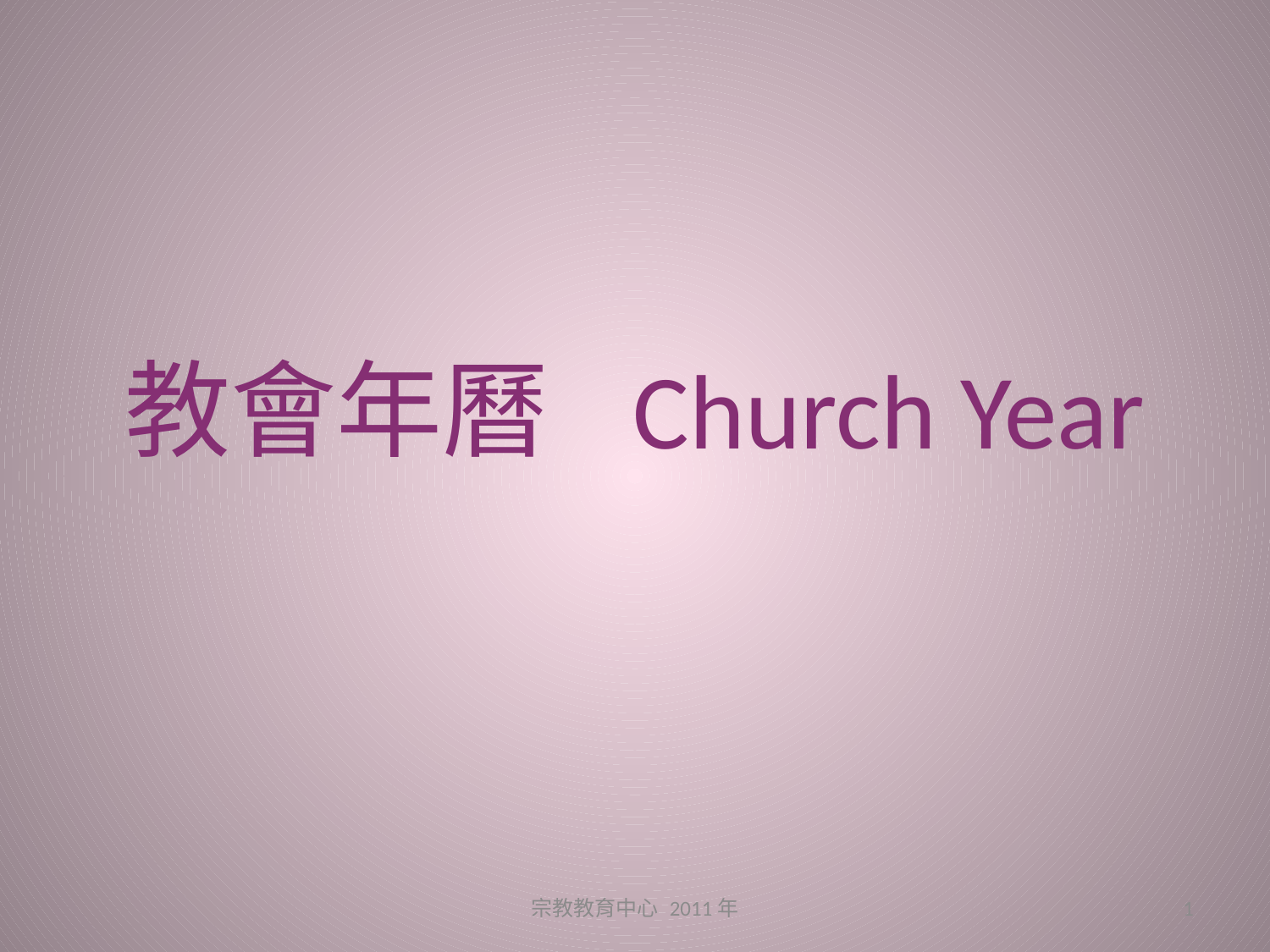

# 教會年曆	Church Year
宗教教育中心 2011年
1